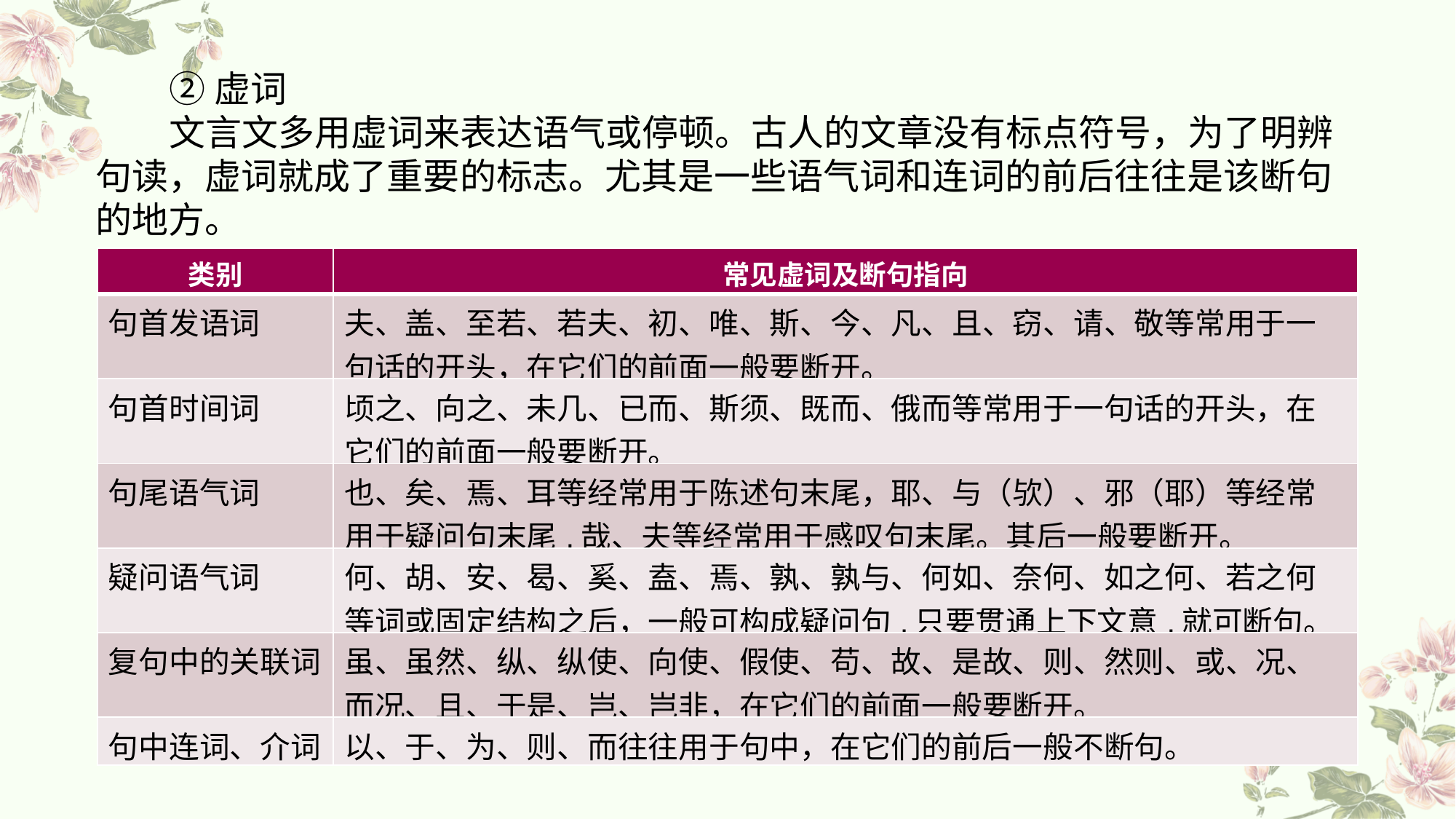

②虚词
文言文多用虚词来表达语气或停顿。古人的文章没有标点符号，为了明辨句读，虚词就成了重要的标志。尤其是一些语气词和连词的前后往往是该断句的地方。
| 类别 | 常见虚词及断句指向 |
| --- | --- |
| 句首发语词 | 夫、盖、至若、若夫、初、唯、斯、今、凡、且、窃、请、敬等常用于一句话的开头，在它们的前面一般要断开。 |
| 句首时间词 | 顷之、向之、未几、已而、斯须、既而、俄而等常用于一句话的开头，在它们的前面一般要断开。 |
| 句尾语气词 | 也、矣、焉、耳等经常用于陈述句末尾，耶、与（欤）、邪（耶）等经常用于疑问句末尾,哉、夫等经常用于感叹句末尾。其后一般要断开。 |
| 疑问语气词 | 何、胡、安、曷、奚、盍、焉、孰、孰与、何如、奈何、如之何、若之何等词或固定结构之后，一般可构成疑问句,只要贯通上下文意,就可断句。 |
| 复句中的关联词 | 虽、虽然、纵、纵使、向使、假使、苟、故、是故、则、然则、或、况、而况、且、于是、岂、岂非，在它们的前面一般要断开。 |
| 句中连词、介词 | 以、于、为、则、而往往用于句中，在它们的前后一般不断句。 |